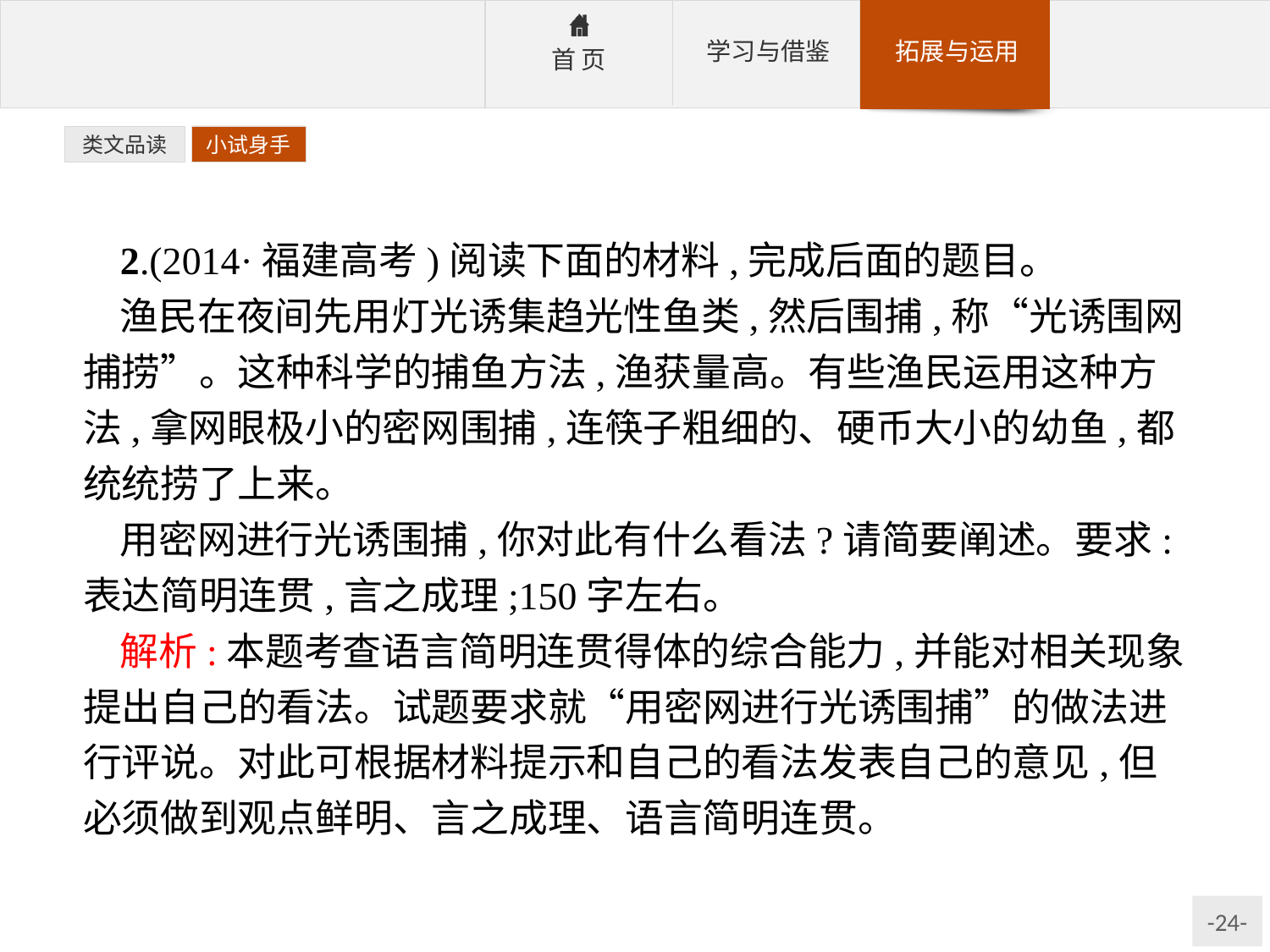

类文品读
小试身手
2.(2014·福建高考)阅读下面的材料,完成后面的题目。
渔民在夜间先用灯光诱集趋光性鱼类,然后围捕,称“光诱围网捕捞”。这种科学的捕鱼方法,渔获量高。有些渔民运用这种方法,拿网眼极小的密网围捕,连筷子粗细的、硬币大小的幼鱼,都统统捞了上来。
用密网进行光诱围捕,你对此有什么看法?请简要阐述。要求:表达简明连贯,言之成理;150字左右。
解析:本题考查语言简明连贯得体的综合能力,并能对相关现象提出自己的看法。试题要求就“用密网进行光诱围捕”的做法进行评说。对此可根据材料提示和自己的看法发表自己的意见,但必须做到观点鲜明、言之成理、语言简明连贯。